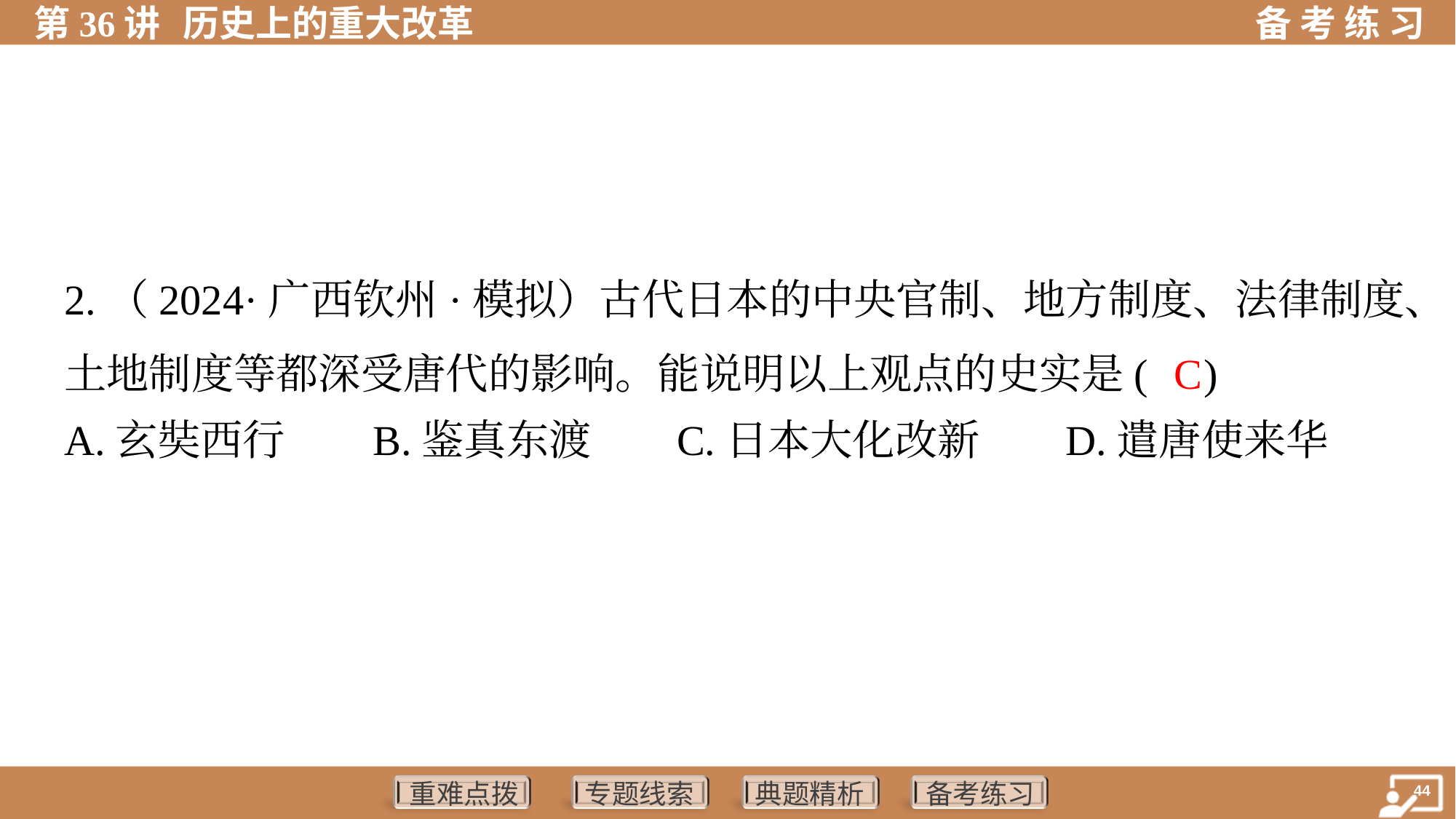

2.（2024·广西钦州·模拟）古代日本的中央官制、地方制度、法律制度、
土地制度等都深受唐代的影响。能说明以上观点的史实是(     )
C
A.玄奘西行	B.鉴真东渡	C.日本大化改新	D.遣唐使来华